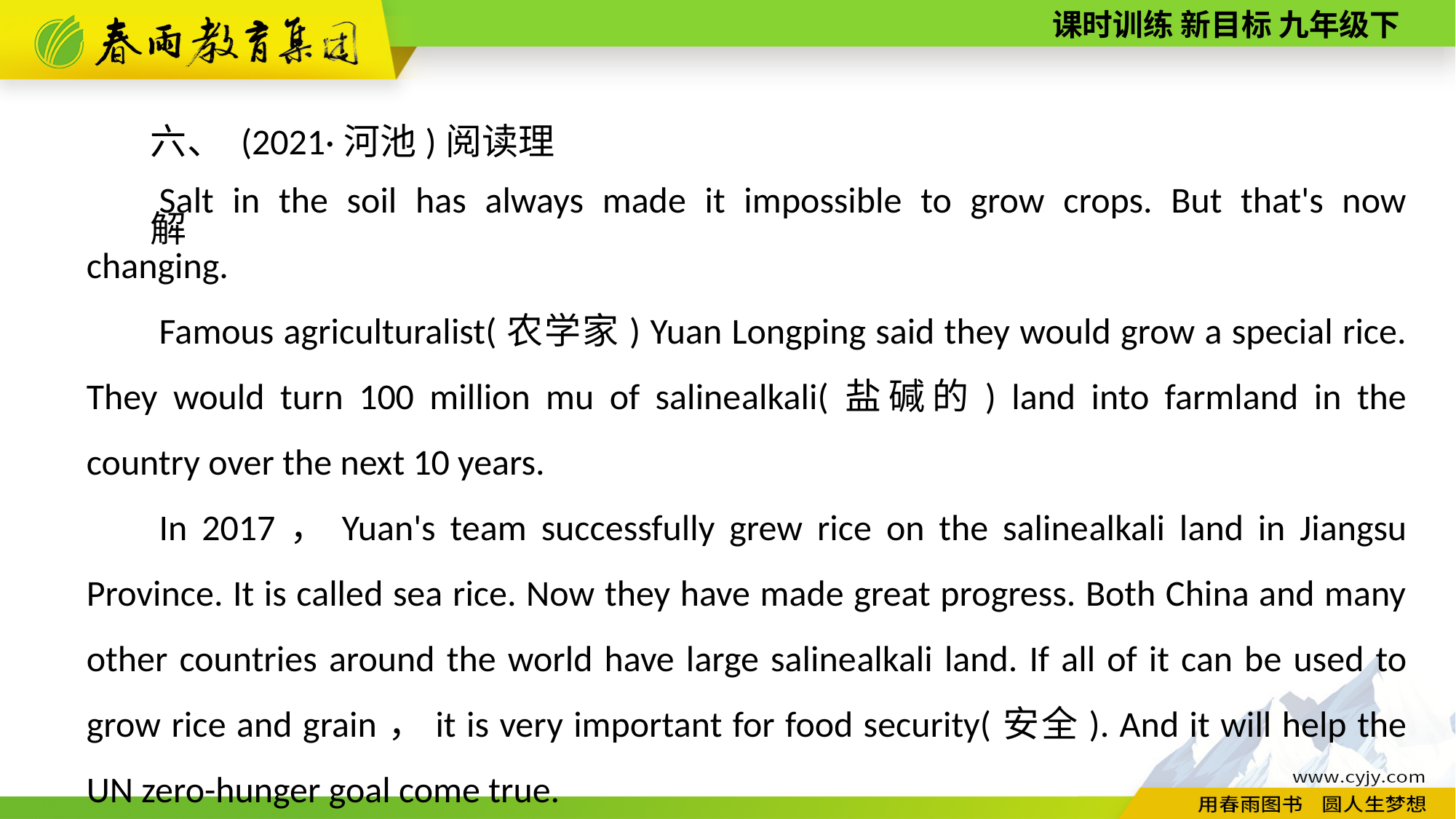

六、 (2021·河池)阅读理解
Salt in the soil has always made it impossible to grow crops. But that's now changing.
Famous agriculturalist(农学家) Yuan Longping said they would grow a special rice. They would turn 100 million mu of saline­alkali(盐碱的) land into farmland in the country over the next 10 years.
In 2017，Yuan's team successfully grew rice on the saline­alkali land in Jiangsu Province. It is called sea rice. Now they have made great progress. Both China and many other countries around the world have large saline­alkali land. If all of it can be used to grow rice and grain，it is very important for food security(安全). And it will help the UN zero-­hunger goal come true.